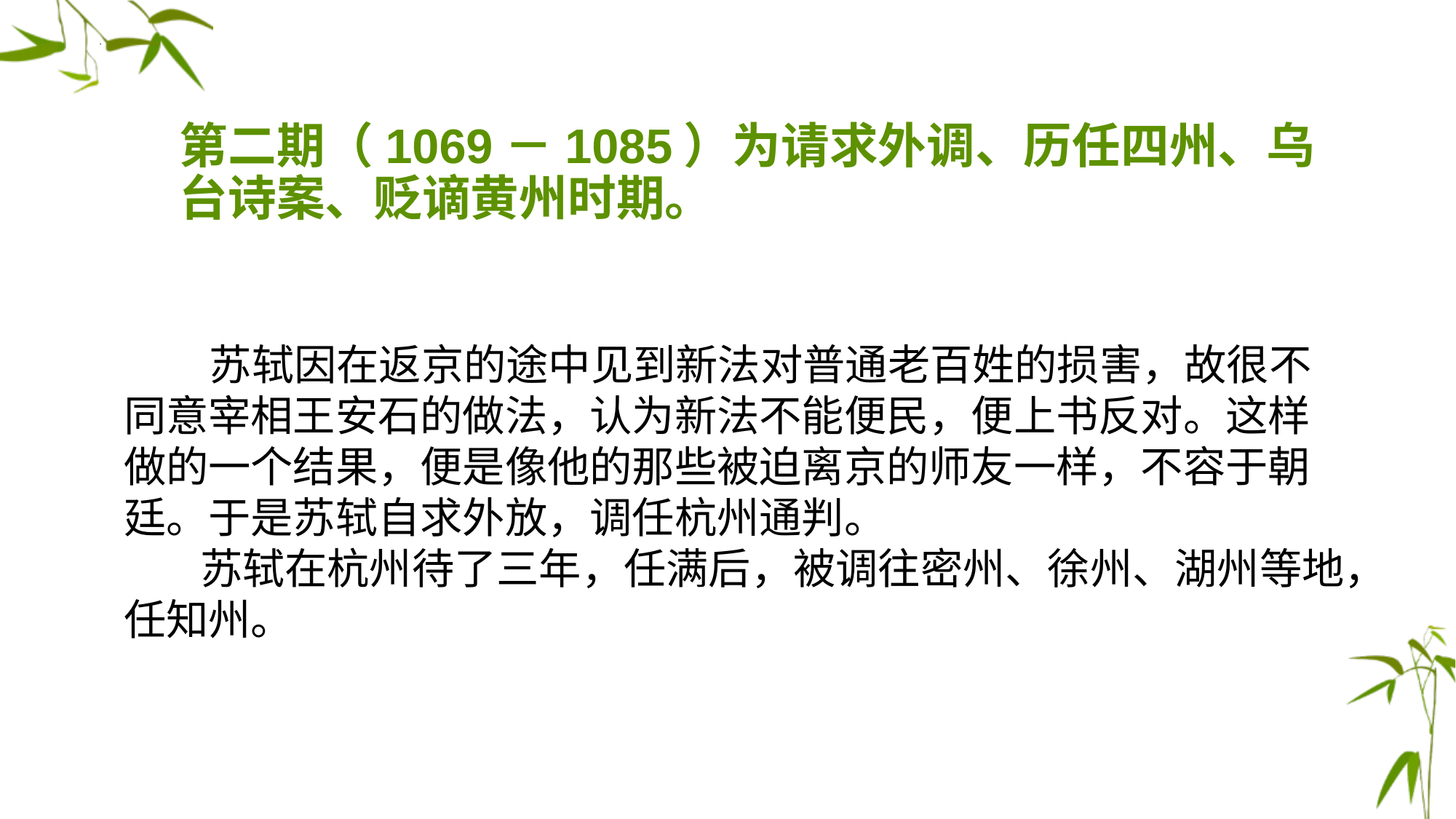

第二期（1069－1085）为请求外调、历任四州、乌台诗案、贬谪黄州时期。
        苏轼因在返京的途中见到新法对普通老百姓的损害，故很不同意宰相王安石的做法，认为新法不能便民，便上书反对。这样做的一个结果，便是像他的那些被迫离京的师友一样，不容于朝廷。于是苏轼自求外放，调任杭州通判。
       苏轼在杭州待了三年，任满后，被调往密州、徐州、湖州等地，任知州。